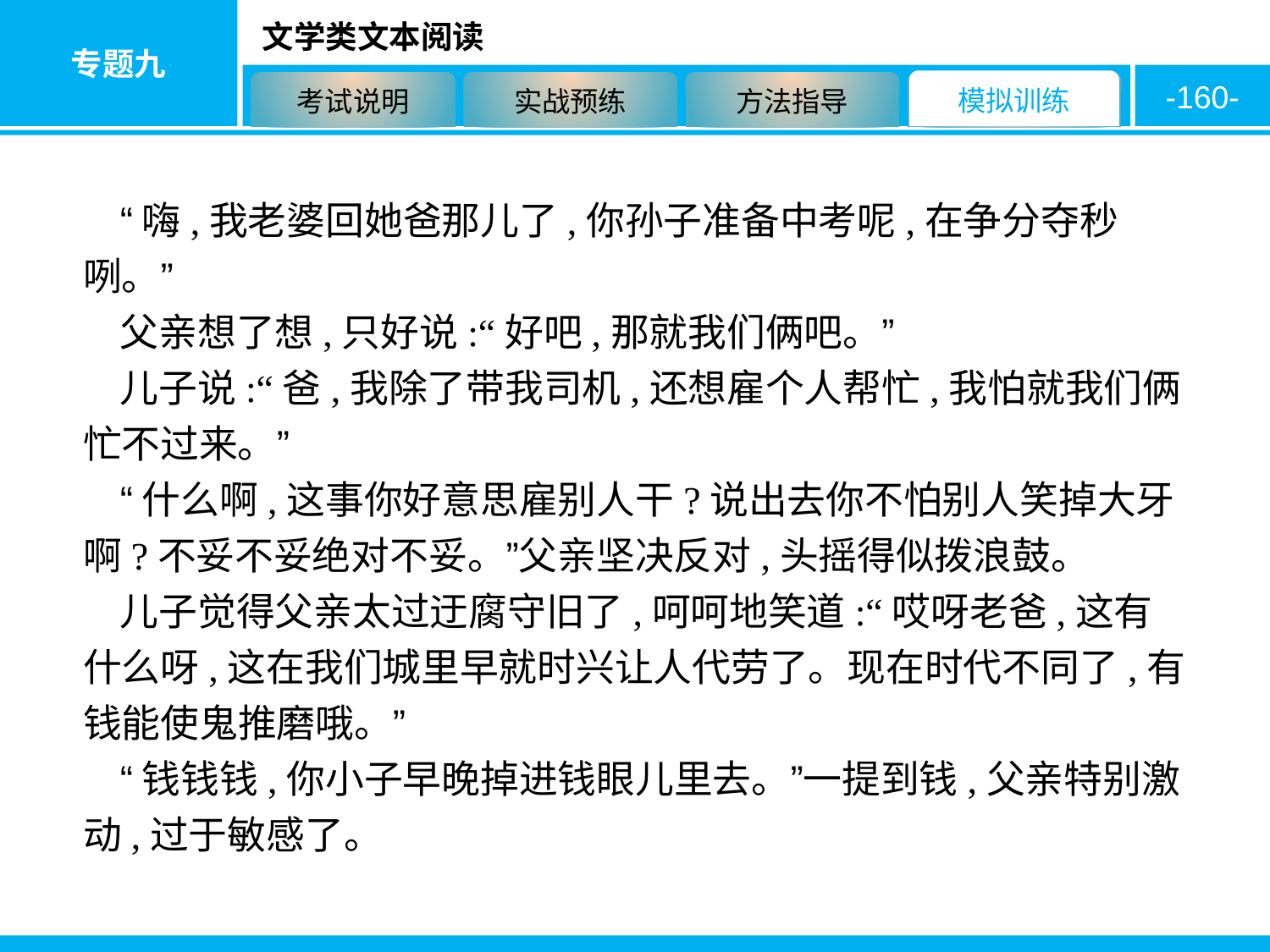

-160-
“嗨,我老婆回她爸那儿了,你孙子准备中考呢,在争分夺秒咧。”
父亲想了想,只好说:“好吧,那就我们俩吧。”
儿子说:“爸,我除了带我司机,还想雇个人帮忙,我怕就我们俩忙不过来。”
“什么啊,这事你好意思雇别人干?说出去你不怕别人笑掉大牙啊?不妥不妥绝对不妥。”父亲坚决反对,头摇得似拨浪鼓。
儿子觉得父亲太过迂腐守旧了,呵呵地笑道:“哎呀老爸,这有什么呀,这在我们城里早就时兴让人代劳了。现在时代不同了,有钱能使鬼推磨哦。”
“钱钱钱,你小子早晚掉进钱眼儿里去。”一提到钱,父亲特别激动,过于敏感了。